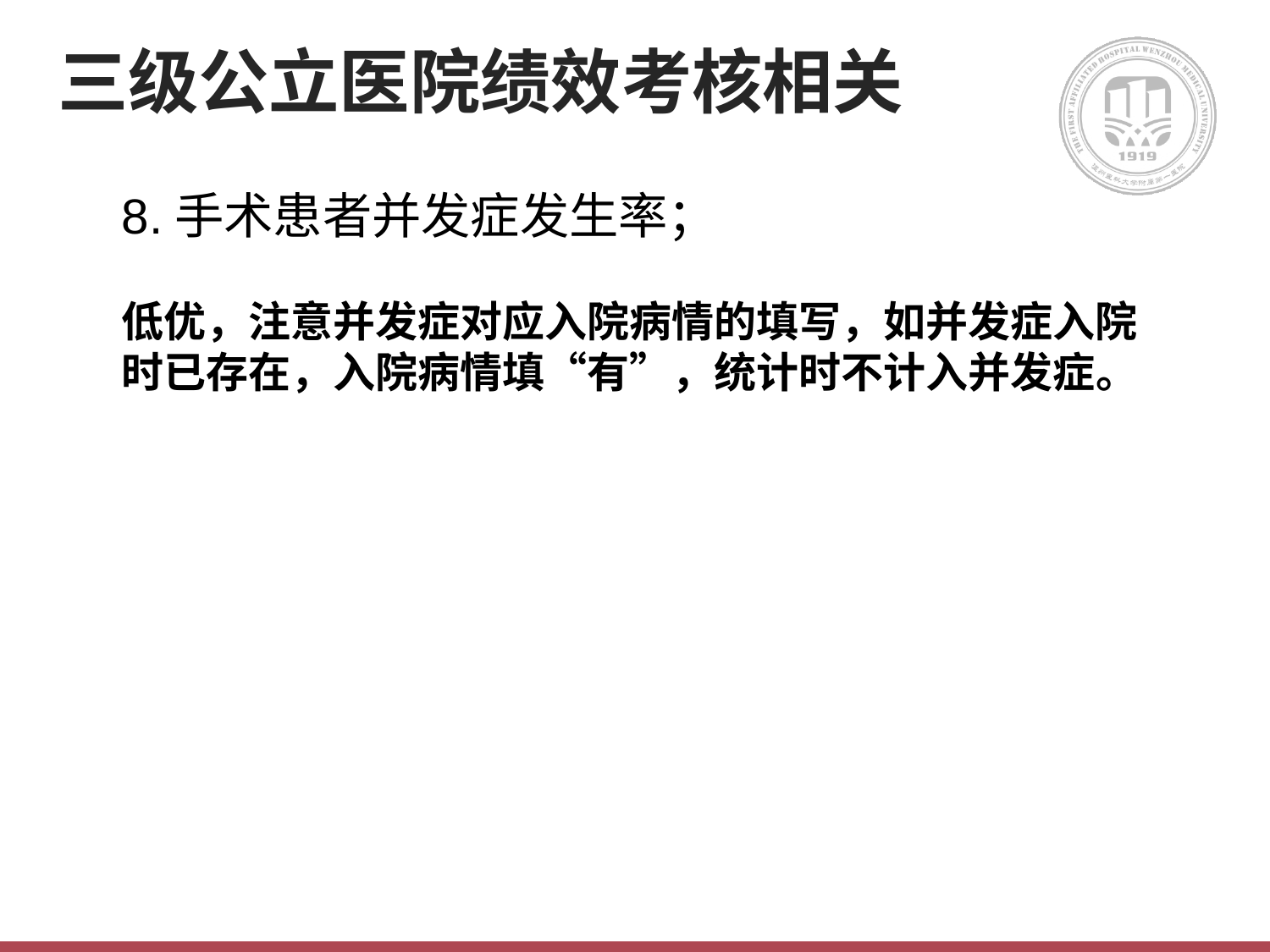

三级公立医院绩效考核相关
8.手术患者并发症发生率；

低优，注意并发症对应入院病情的填写，如并发症入院时已存在，入院病情填“有”，统计时不计入并发症。